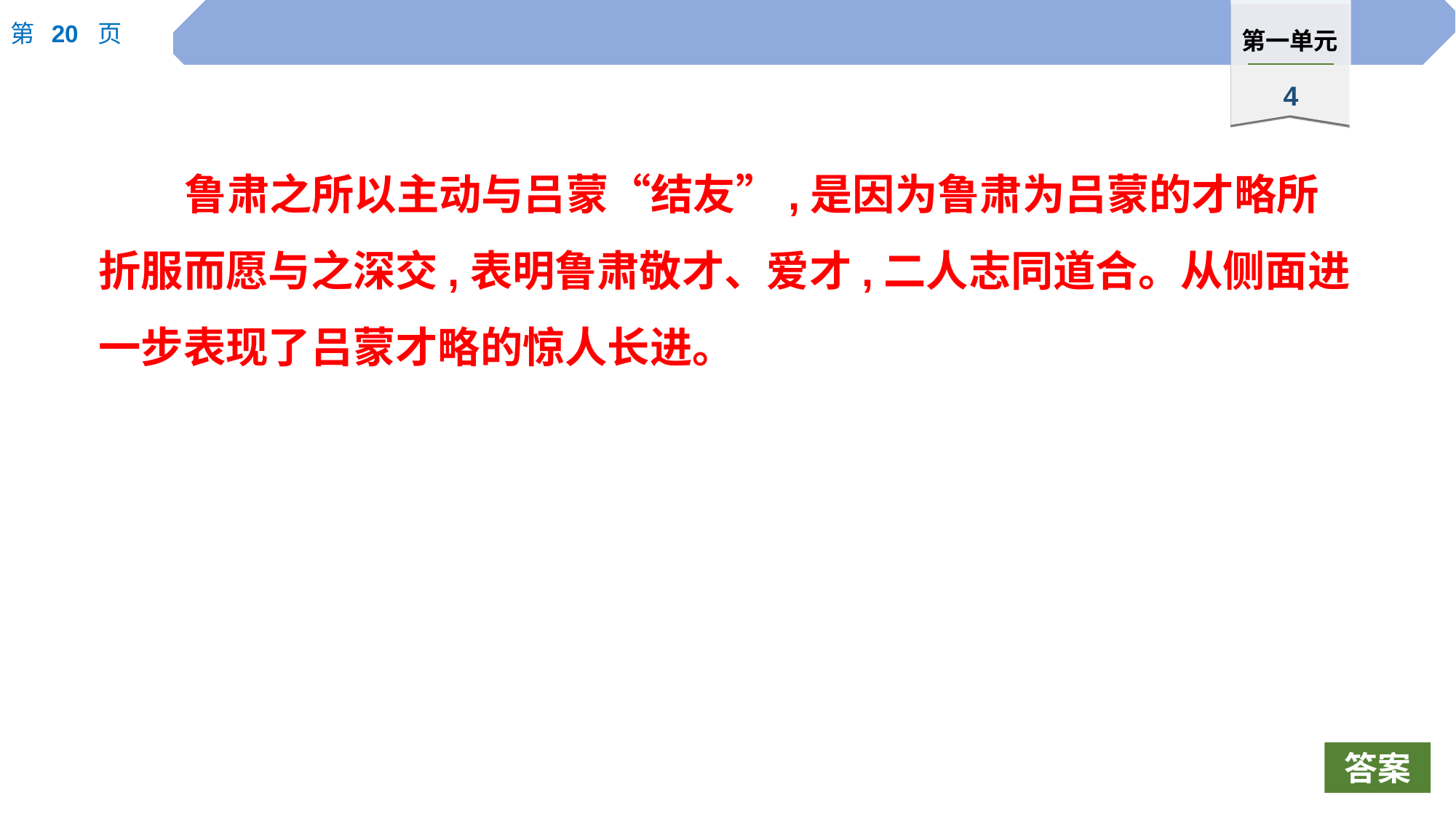

鲁肃之所以主动与吕蒙“结友”,是因为鲁肃为吕蒙的才略所折服而愿与之深交,表明鲁肃敬才、爱才,二人志同道合。从侧面进一步表现了吕蒙才略的惊人长进。
答案